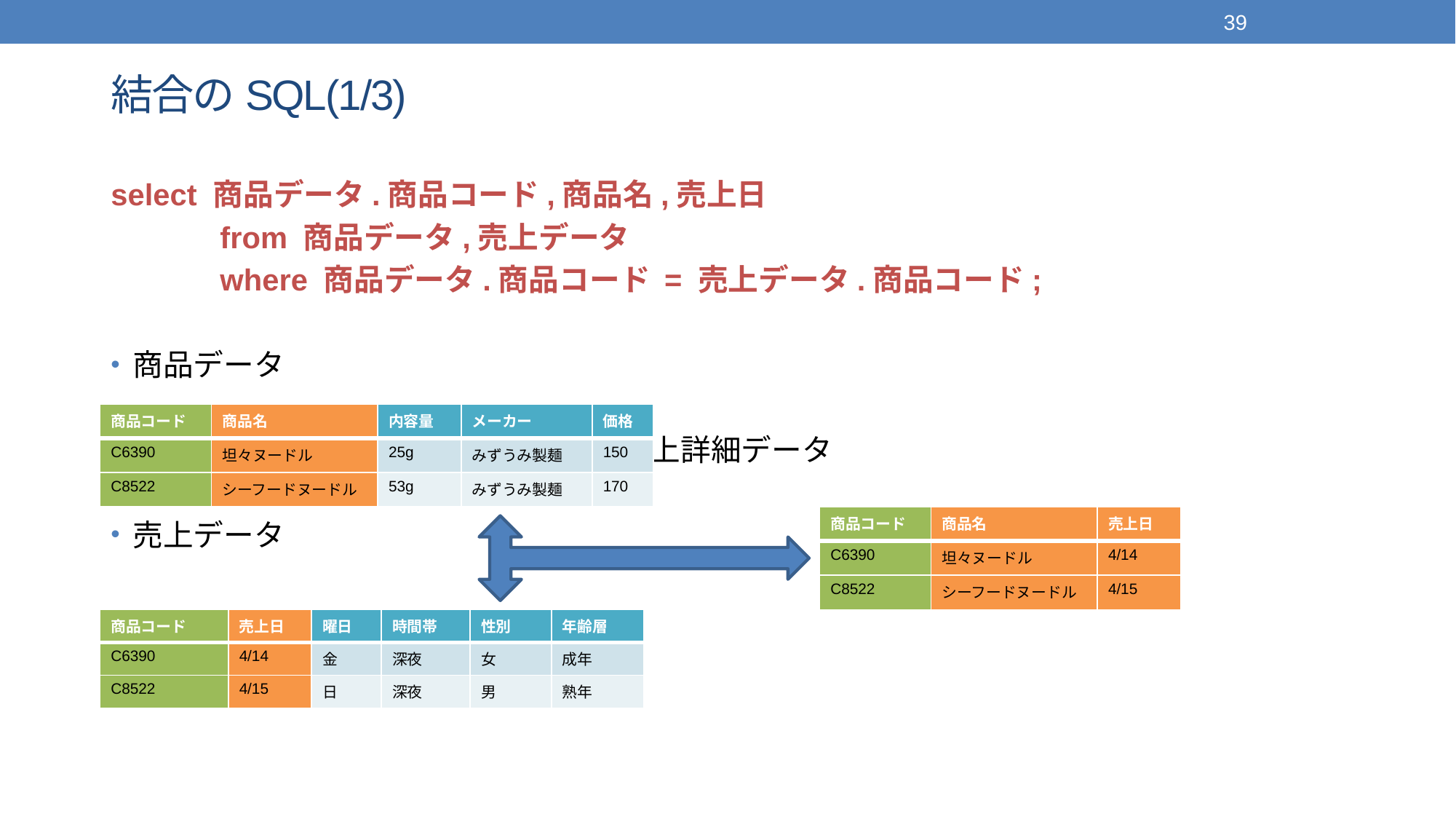

39
# 結合のSQL(1/3)
select 商品データ.商品コード,商品名,売上日
	from 商品データ,売上データ
	where 商品データ.商品コード = 売上データ.商品コード;

商品データ

                                                                      ・売上詳細データ

売上データ

| 商品コード | 商品名 | 内容量 | メーカー | 価格 |
| --- | --- | --- | --- | --- |
| C6390 | 坦々ヌードル | 25g | みずうみ製麺 | 150 |
| C8522 | シーフードヌードル | 53g | みずうみ製麺 | 170 |
| 商品コード | 商品名 | 売上日 |
| --- | --- | --- |
| C6390 | 坦々ヌードル | 4/14 |
| C8522 | シーフードヌードル | 4/15 |
| 商品コード | 売上日 | 曜日 | 時間帯 | 性別 | 年齢層 |
| --- | --- | --- | --- | --- | --- |
| C6390 | 4/14 | 金 | 深夜 | 女 | 成年 |
| C8522 | 4/15 | 日 | 深夜 | 男 | 熟年 |